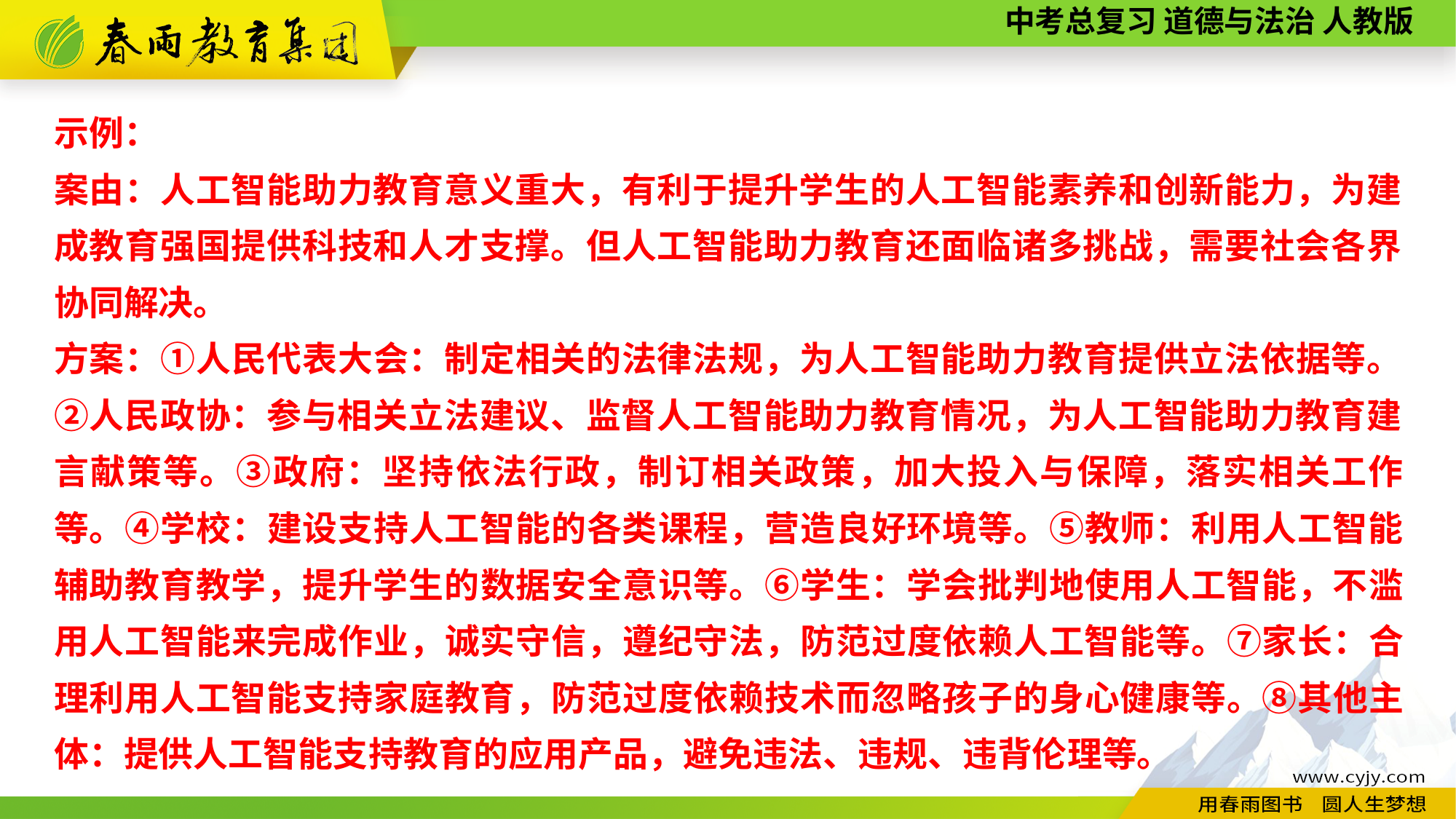

示例：
案由：人工智能助力教育意义重大，有利于提升学生的人工智能素养和创新能力，为建成教育强国提供科技和人才支撑。但人工智能助力教育还面临诸多挑战，需要社会各界协同解决。
方案：①人民代表大会：制定相关的法律法规，为人工智能助力教育提供立法依据等。②人民政协：参与相关立法建议、监督人工智能助力教育情况，为人工智能助力教育建言献策等。③政府：坚持依法行政，制订相关政策，加大投入与保障，落实相关工作等。④学校：建设支持人工智能的各类课程，营造良好环境等。⑤教师：利用人工智能辅助教育教学，提升学生的数据安全意识等。⑥学生：学会批判地使用人工智能，不滥用人工智能来完成作业，诚实守信，遵纪守法，防范过度依赖人工智能等。⑦家长：合理利用人工智能支持家庭教育，防范过度依赖技术而忽略孩子的身心健康等。⑧其他主体：提供人工智能支持教育的应用产品，避免违法、违规、违背伦理等。